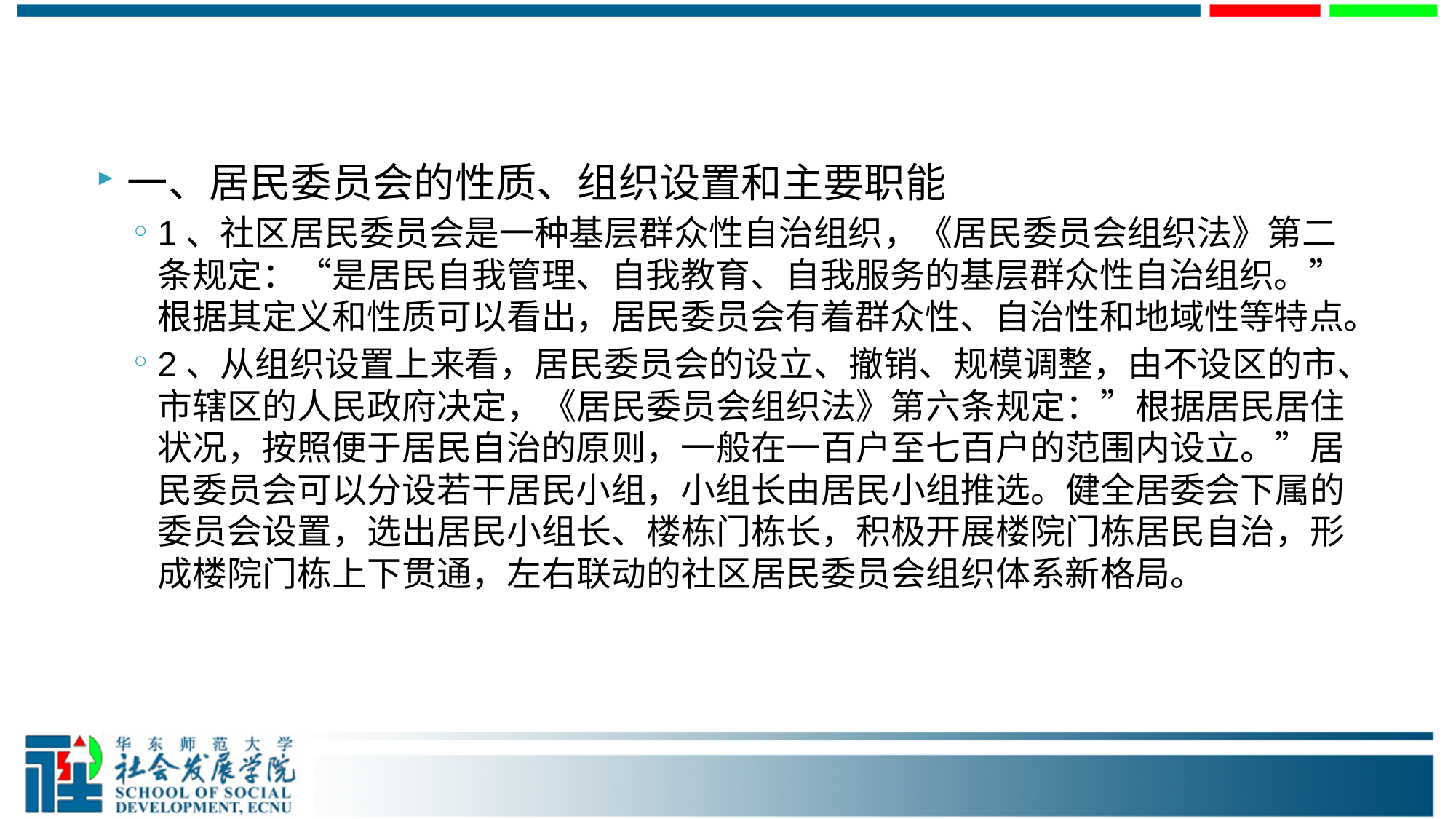

#
一、居民委员会的性质、组织设置和主要职能
1、社区居民委员会是一种基层群众性自治组织，《居民委员会组织法》第二条规定：“是居民自我管理、自我教育、自我服务的基层群众性自治组织。”根据其定义和性质可以看出，居民委员会有着群众性、自治性和地域性等特点。
2、从组织设置上来看，居民委员会的设立、撤销、规模调整，由不设区的市、市辖区的人民政府决定，《居民委员会组织法》第六条规定：”根据居民居住状况，按照便于居民自治的原则，一般在一百户至七百户的范围内设立。”居民委员会可以分设若干居民小组，小组长由居民小组推选。健全居委会下属的委员会设置，选出居民小组长、楼栋门栋长，积极开展楼院门栋居民自治，形成楼院门栋上下贯通，左右联动的社区居民委员会组织体系新格局。